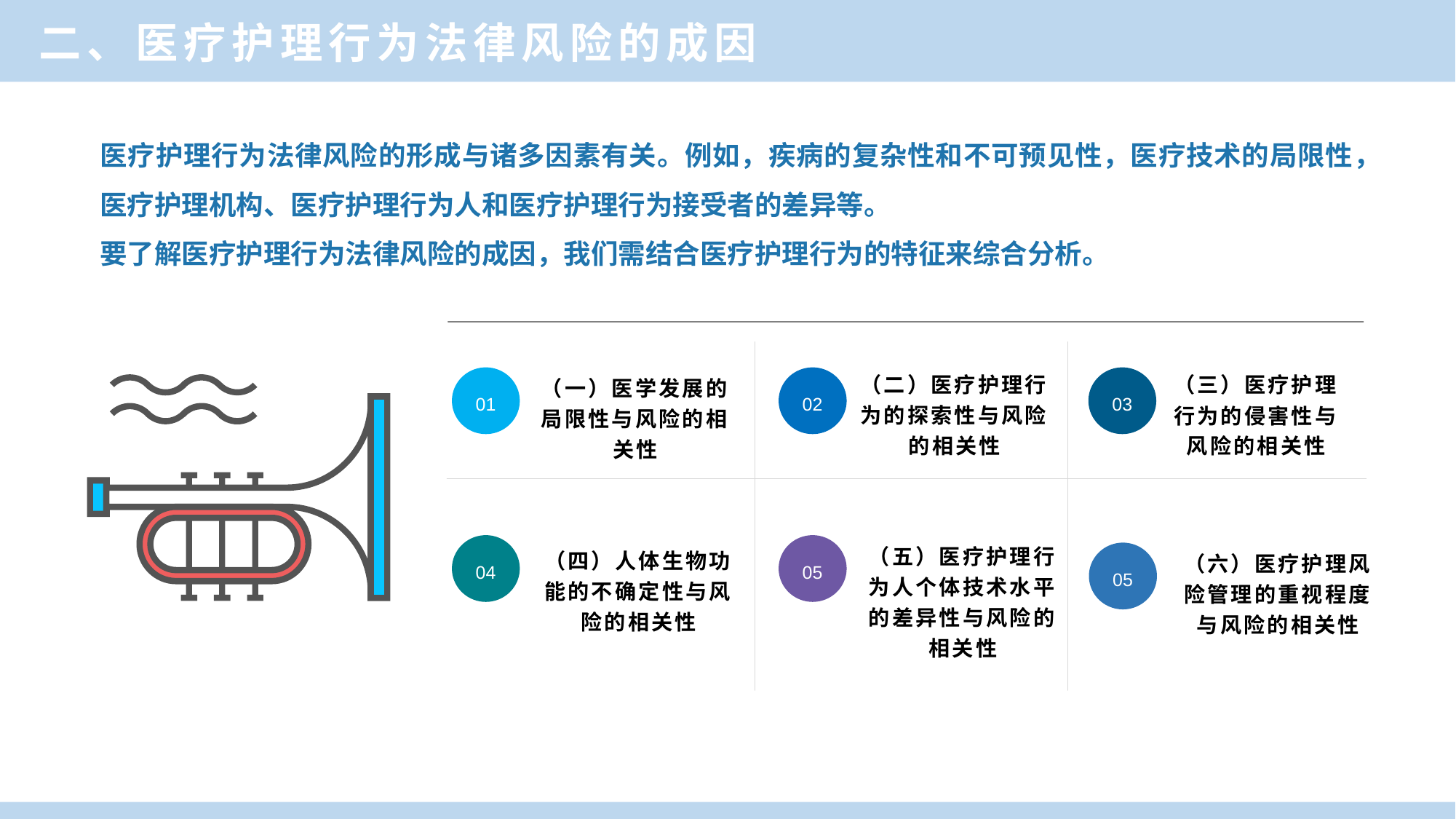

二、医疗护理行为法律风险的成因
医疗护理行为法律风险的形成与诸多因素有关。例如，疾病的复杂性和不可预见性，医疗技术的局限性，医疗护理机构、医疗护理行为人和医疗护理行为接受者的差异等。
要了解医疗护理行为法律风险的成因，我们需结合医疗护理行为的特征来综合分析。
（二）医疗护理行为的探索性与风险的相关性
（三）医疗护理行为的侵害性与风险的相关性
01
02
03
（一）医学发展的局限性与风险的相关性

04
05
（五）医疗护理行为人个体技术水平的差异性与风险的相关性
05
（四）人体生物功能的不确定性与风险的相关性
（六）医疗护理风险管理的重视程度与风险的相关性